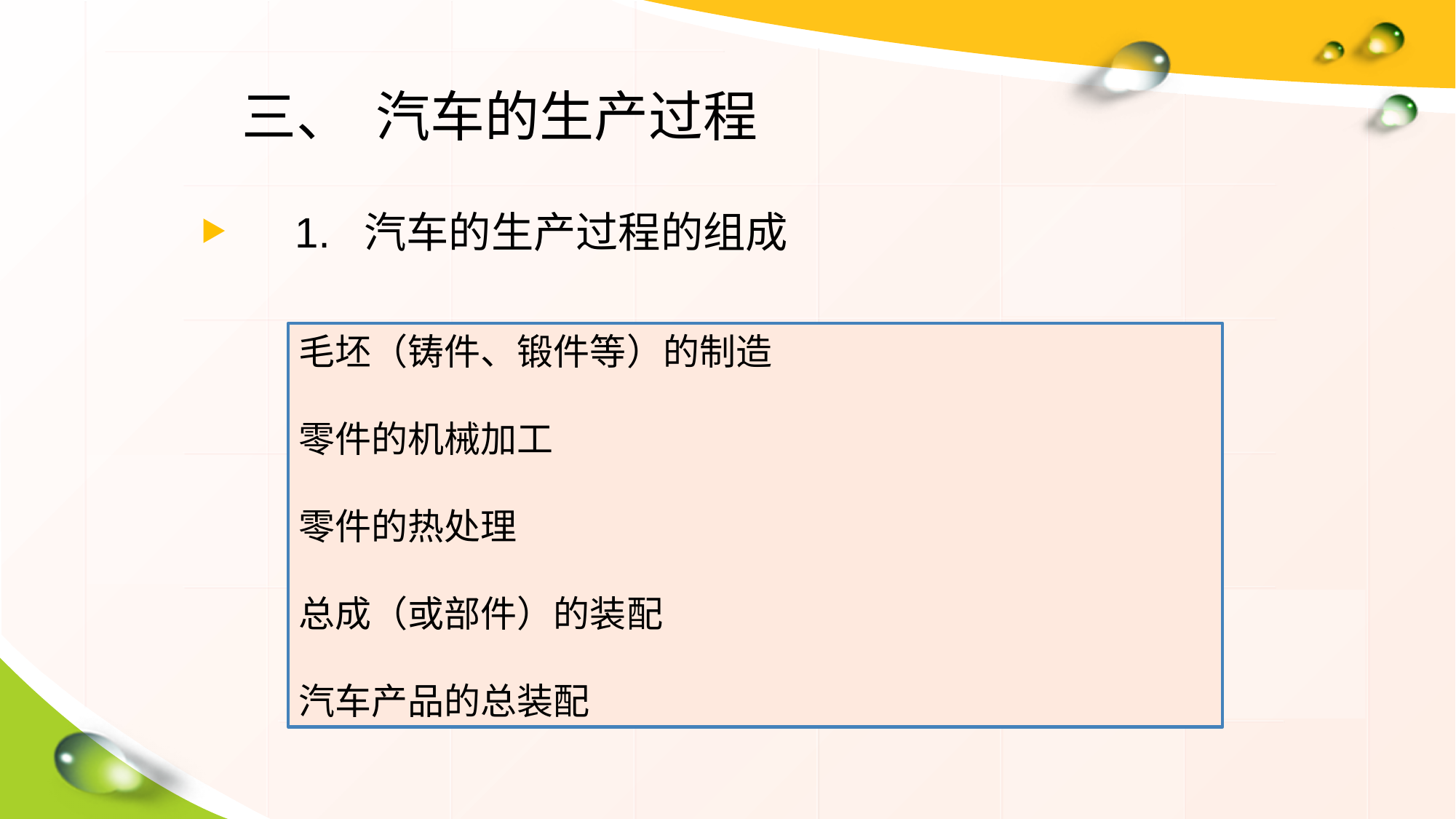

三、  汽车的生产过程
1.  汽车的生产过程的组成

毛坯（铸件、锻件等）的制造

零件的机械加工

零件的热处理

总成（或部件）的装配

汽车产品的总装配